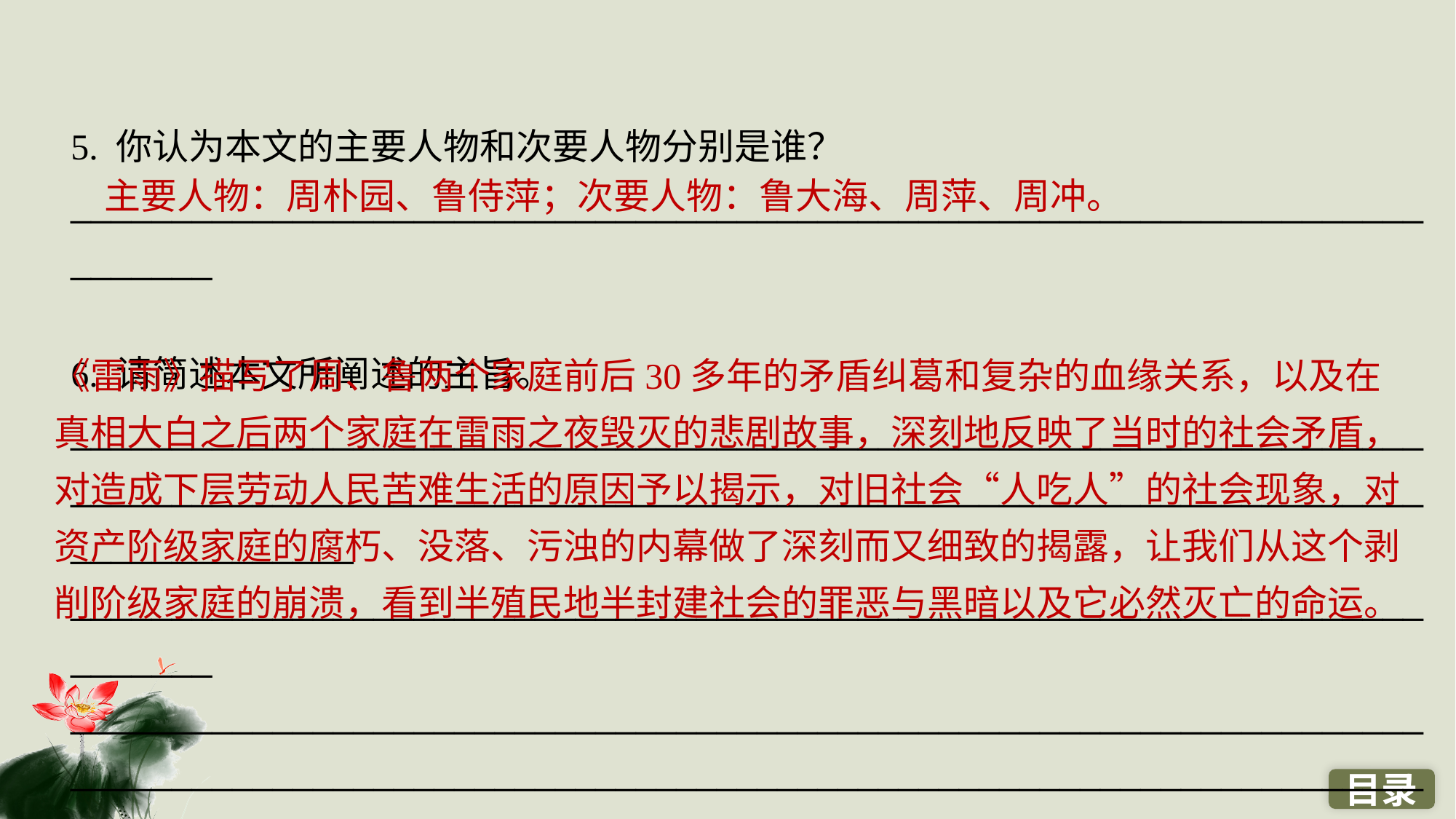

5. 你认为本文的主要人物和次要人物分别是谁？
__________________________________________________________________________

6. 请简述本文所阐述的主旨。
____________________________________________________________________________________________________________________________________________________
__________________________________________________________________________
____________________________________________________________________________________________________________________________________________________

主要人物：周朴园、鲁侍萍；次要人物：鲁大海、周萍、周冲。
《雷雨》描写了周、鲁两个家庭前后30多年的矛盾纠葛和复杂的血缘关系，以及在真相大白之后两个家庭在雷雨之夜毁灭的悲剧故事，深刻地反映了当时的社会矛盾，对造成下层劳动人民苦难生活的原因予以揭示，对旧社会“人吃人”的社会现象，对资产阶级家庭的腐朽、没落、污浊的内幕做了深刻而又细致的揭露，让我们从这个剥削阶级家庭的崩溃，看到半殖民地半封建社会的罪恶与黑暗以及它必然灭亡的命运。